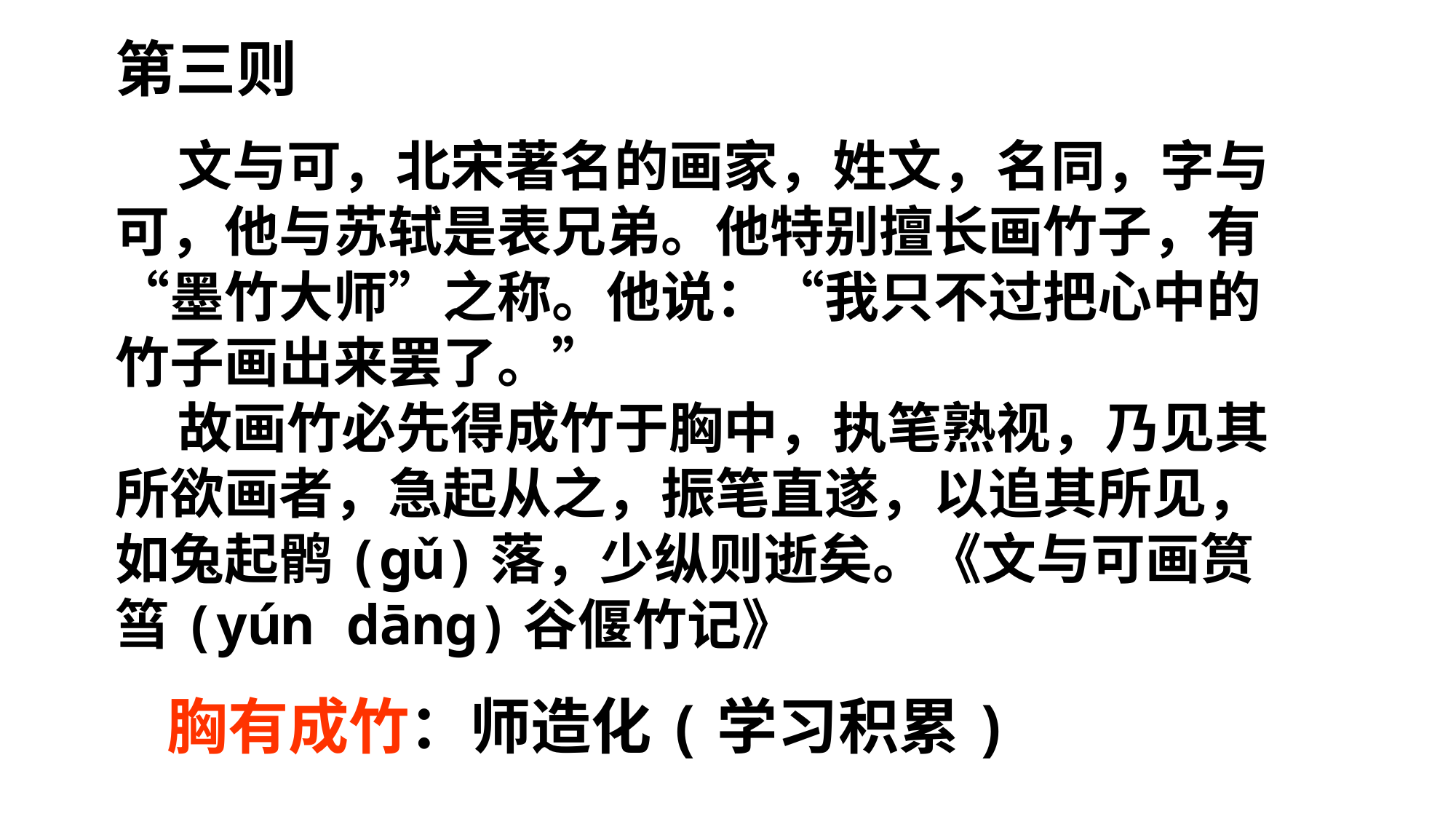

第三则
    文与可，北宋著名的画家，姓文，名同，字与可，他与苏轼是表兄弟。他特别擅长画竹子，有“墨竹大师”之称。他说：“我只不过把心中的竹子画出来罢了。”
    故画竹必先得成竹于胸中，执笔熟视，乃见其所欲画者，急起从之，振笔直遂，以追其所见，如兔起鹘(gǔ)落，少纵则逝矣。《文与可画筼筜(yún dāng)谷偃竹记》
胸有成竹：师造化(学习积累)